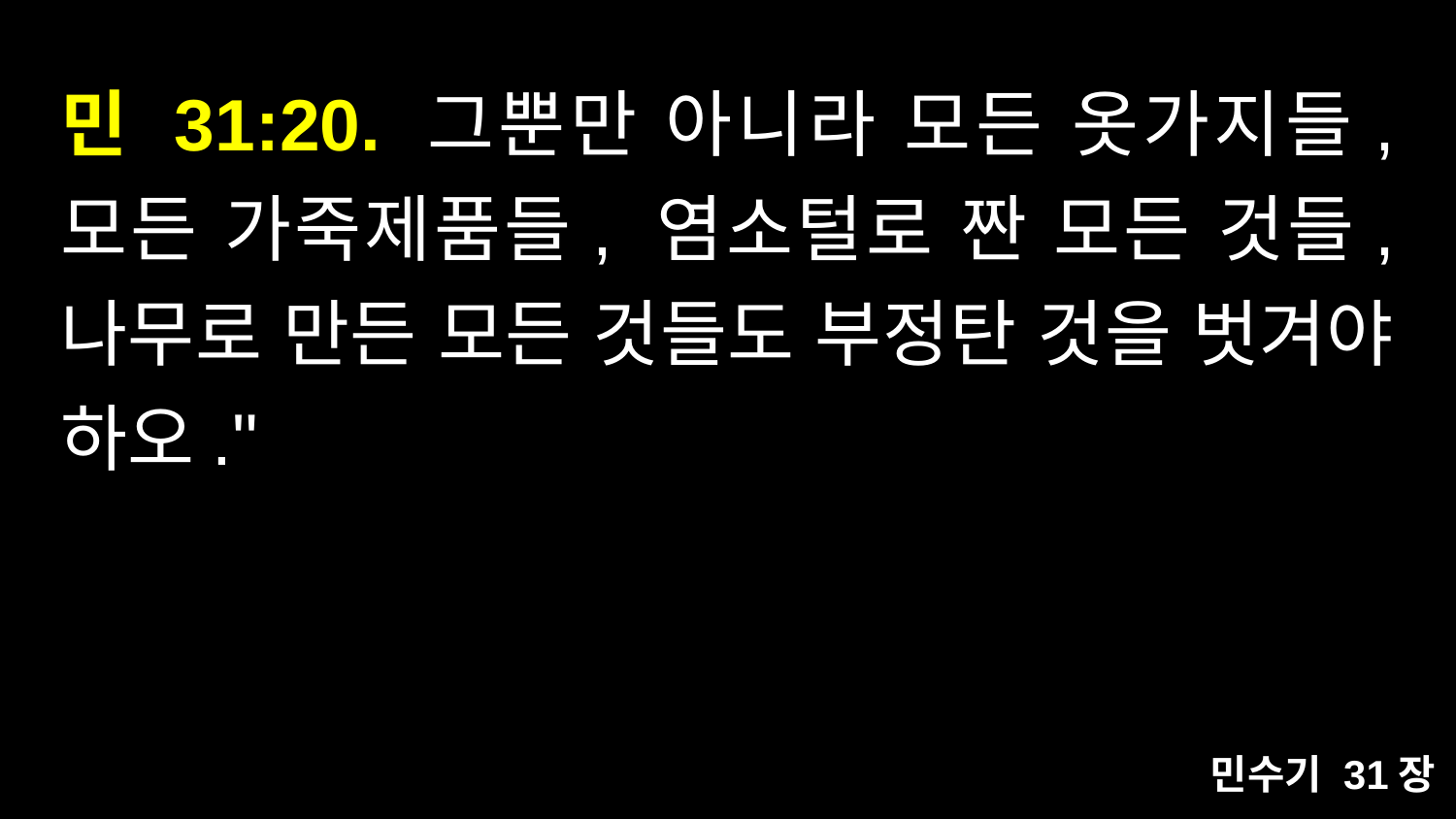

# 민 31:20. 그뿐만 아니라 모든 옷가지들, 모든 가죽제품들, 염소털로 짠 모든 것들, 나무로 만든 모든 것들도 부정탄 것을 벗겨야 하오."
민수기 31장